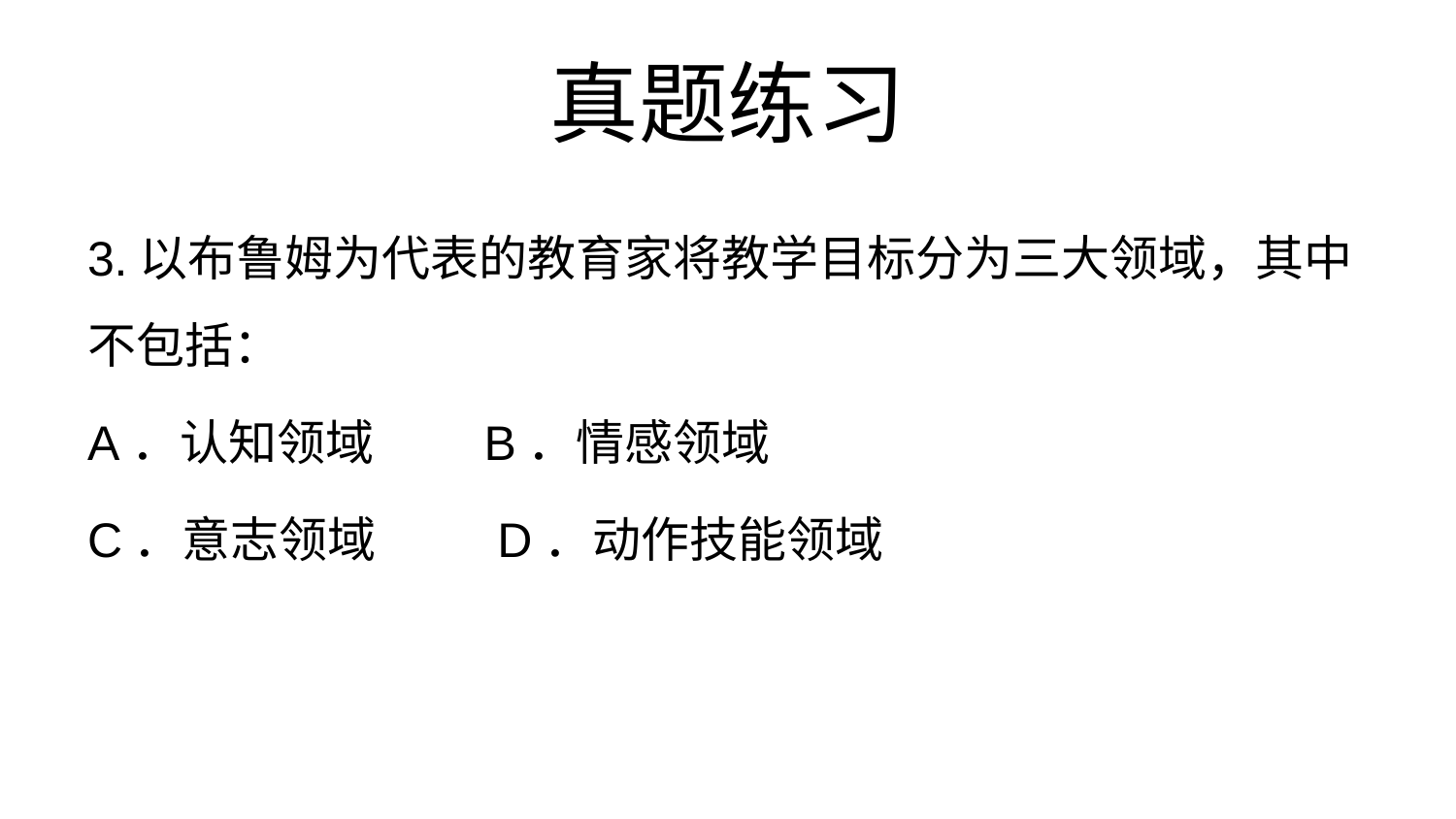

# 真题练习
3.以布鲁姆为代表的教育家将教学目标分为三大领域，其中不包括：
A．认知领域         B．情感领域
C．意志领域          D．动作技能领域